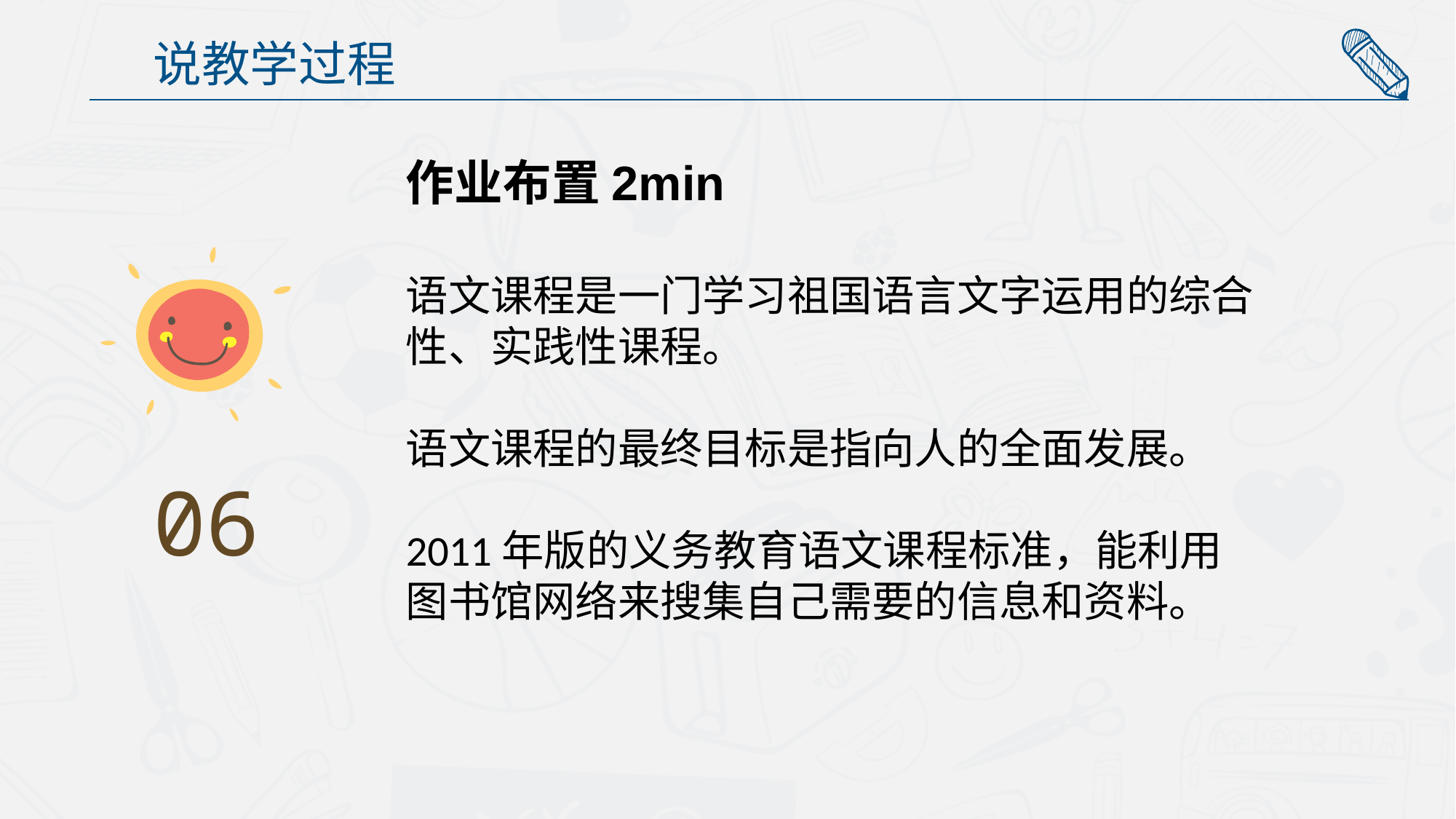

说教学过程
作业布置2min

语文课程是一门学习祖国语言文字运用的综合性、实践性课程。

语文课程的最终目标是指向人的全面发展。

2011年版的义务教育语文课程标准，能利用图书馆网络来搜集自己需要的信息和资料。

06